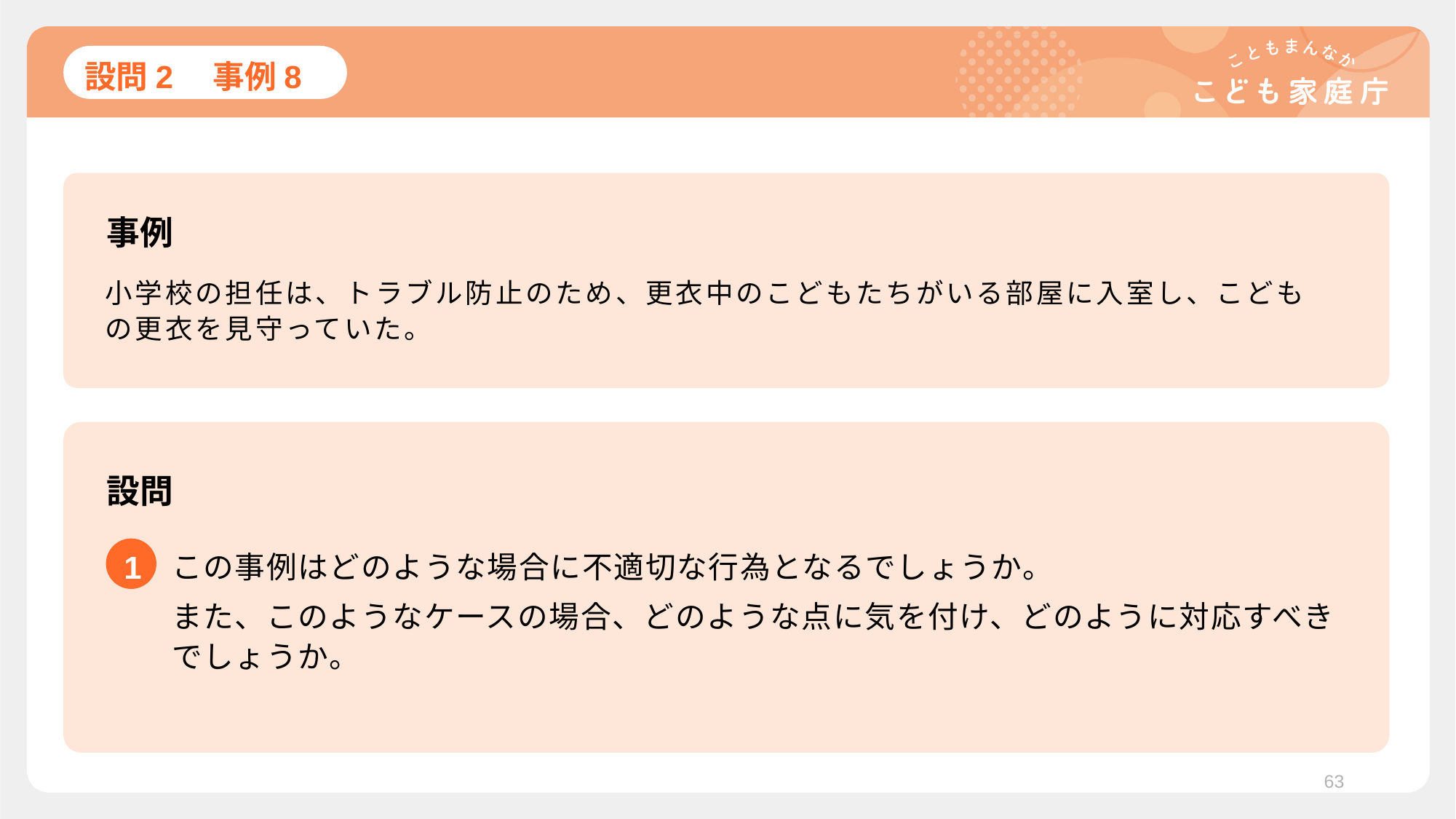

# 設問2　事例8

事例
小学校の担任は、トラブル防止のため、更衣中のこどもたちがいる部屋に入室し、こどもの更衣を見守っていた。

設問
1
この事例はどのような場合に不適切な行為となるでしょうか。
また、このようなケースの場合、どのような点に気を付け、どのように対応すべきでしょうか。
63